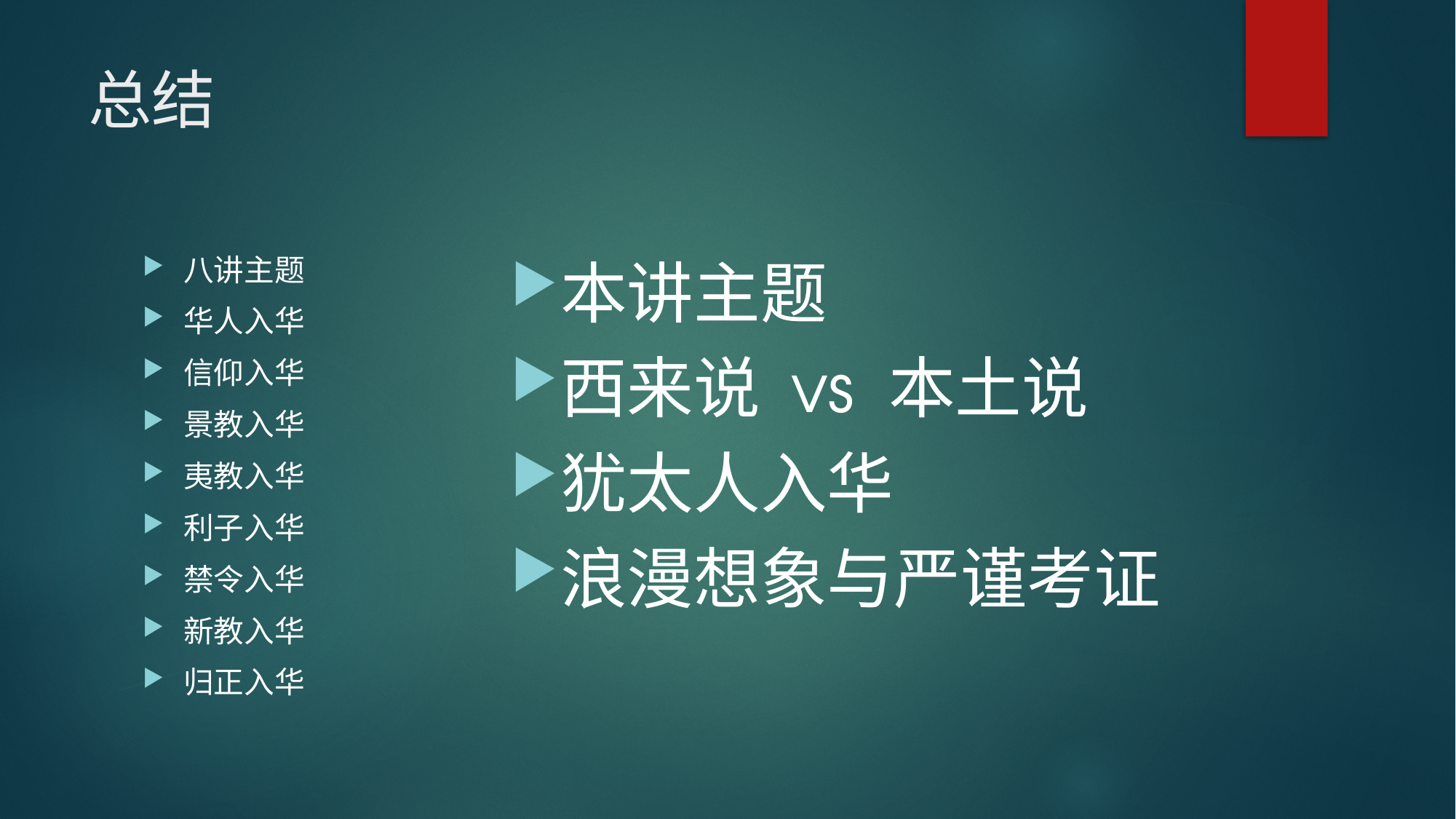

# 总结
本讲主题
西来说 vs 本土说
犹太人入华
浪漫想象与严谨考证
八讲主题
华人入华
信仰入华
景教入华
夷教入华
利子入华
禁令入华
新教入华
归正入华